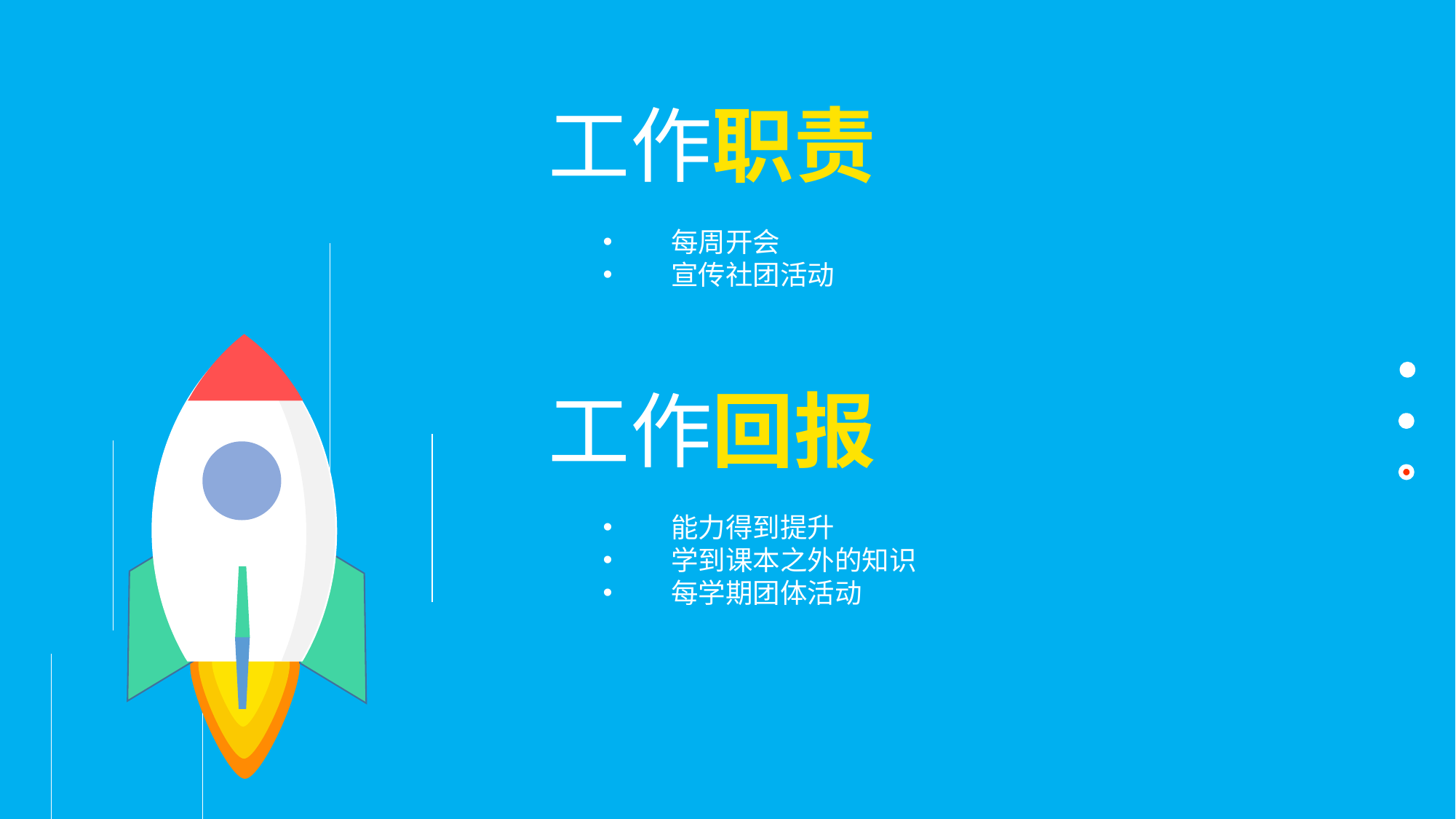

工作职责

每周开会
宣传社团活动

工作回报

能力得到提升
学到课本之外的知识
每学期团体活动